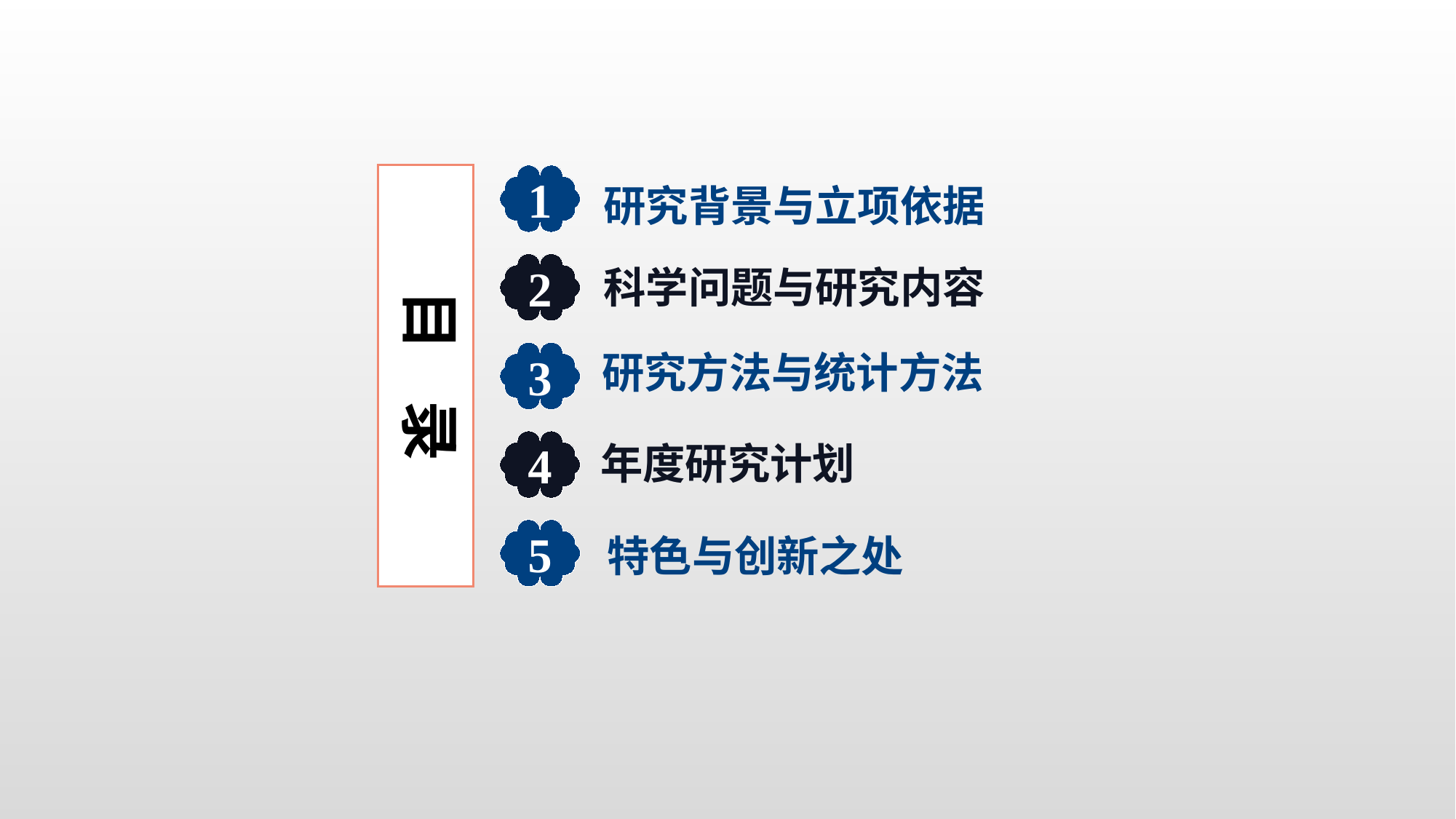

目  录
1
研究背景与立项依据
2
科学问题与研究内容
研究方法与统计方法
3

4
年度研究计划
5
特色与创新之处